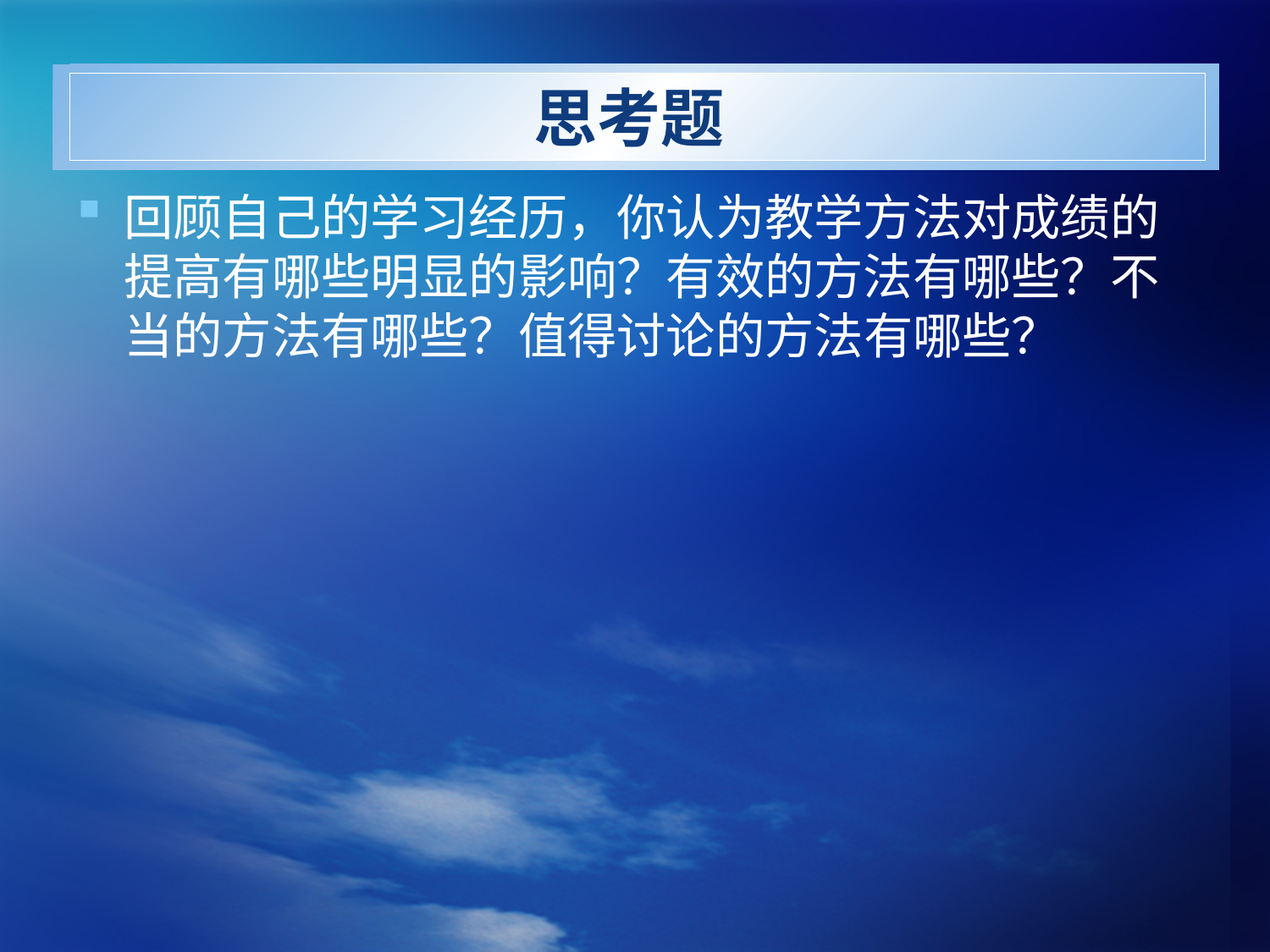

# 思考题
回顾自己的学习经历，你认为教学方法对成绩的提高有哪些明显的影响？有效的方法有哪些？不当的方法有哪些？值得讨论的方法有哪些？